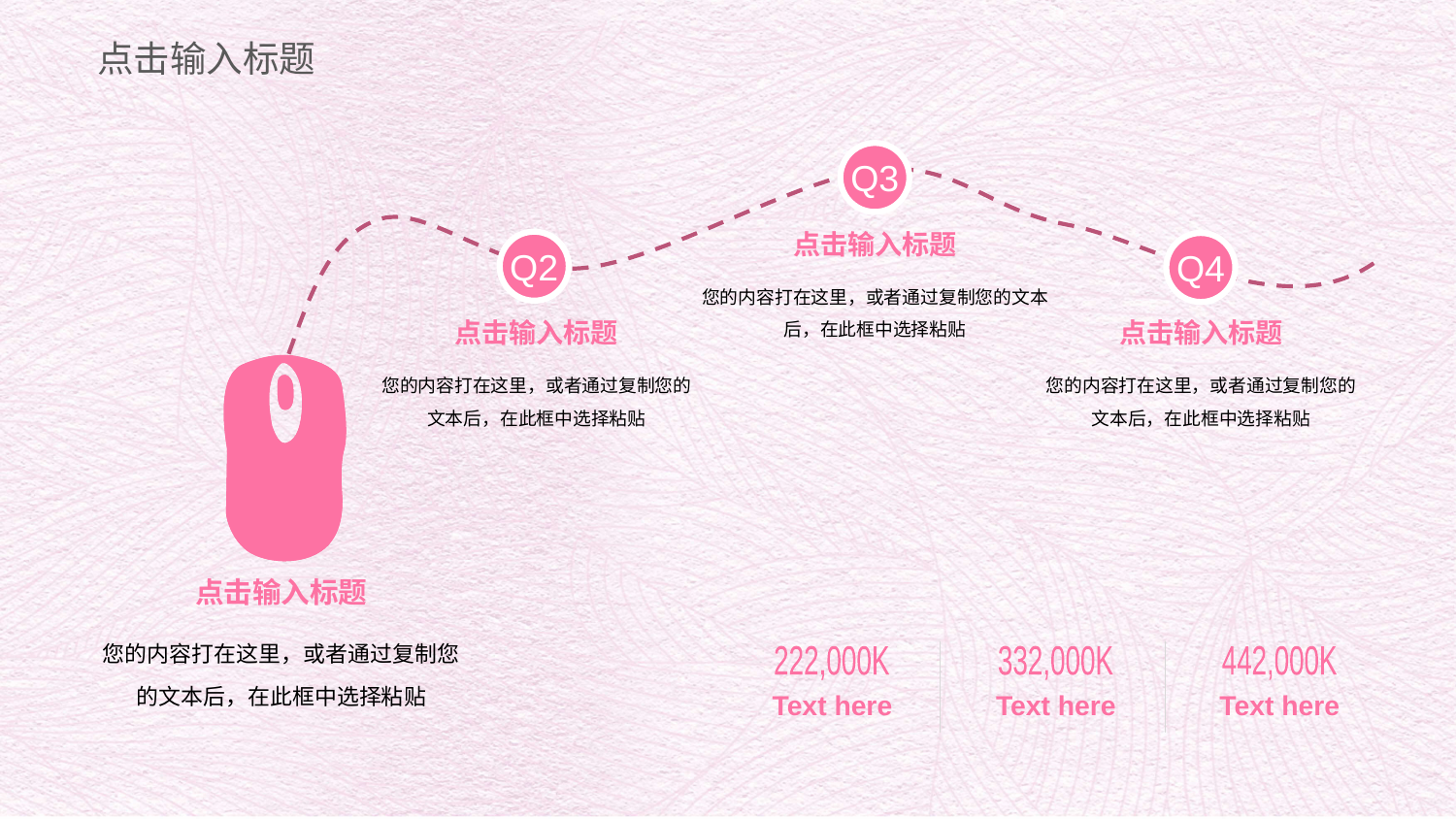

点击输入标题
Q3

点击输入标题
您的内容打在这里，或者通过复制您的文本后，在此框中选择粘贴
点击输入标题
点击输入标题
您的内容打在这里，或者通过复制您的文本后，在此框中选择粘贴
您的内容打在这里，或者通过复制您的文本后，在此框中选择粘贴
Q2
Q4

点击输入标题
您的内容打在这里，或者通过复制您的文本后，在此框中选择粘贴
222,000K
Text here
332,000K
Text here
442,000K
Text here